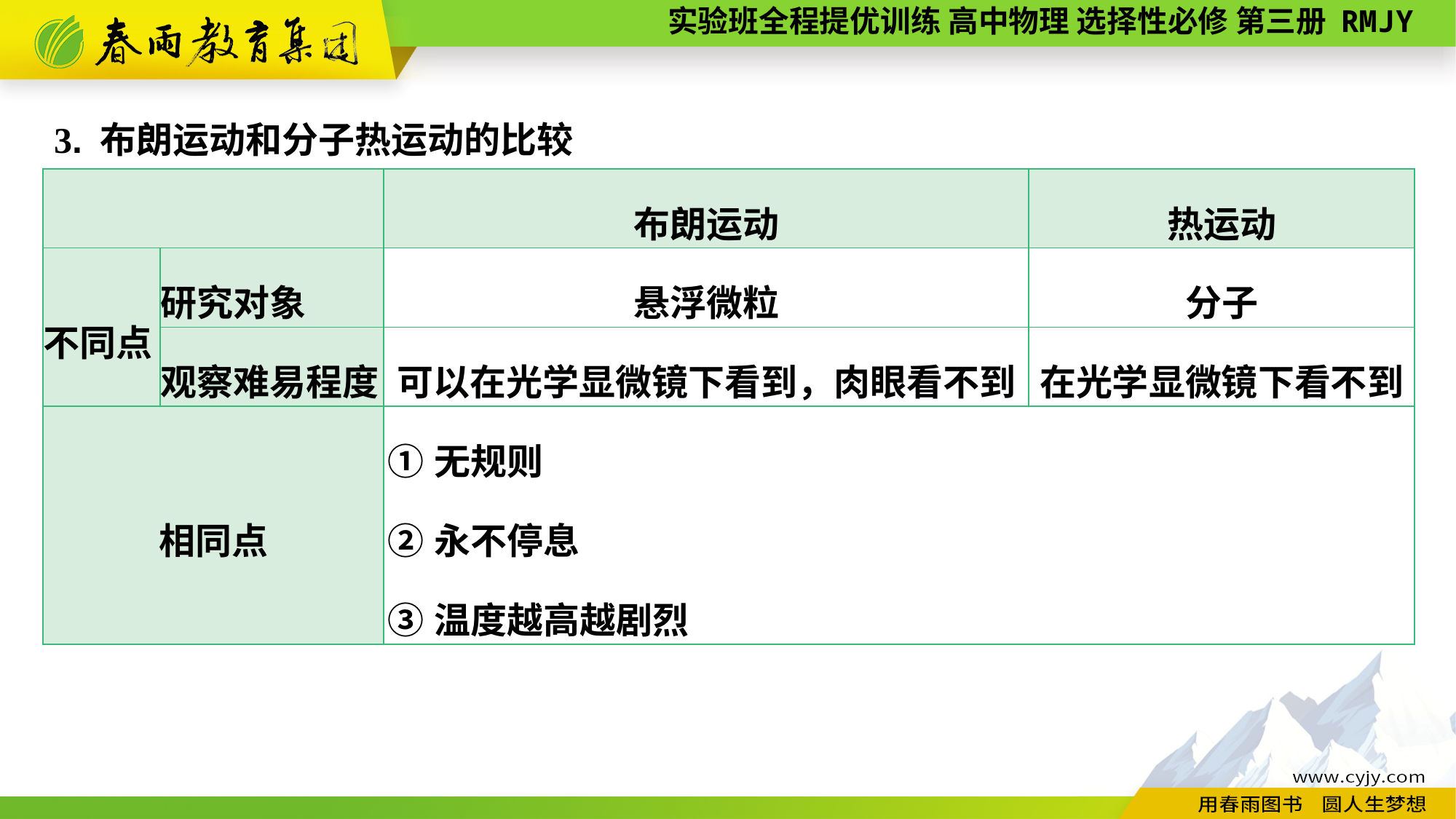

3. 布朗运动和分子热运动的比较
|  |  | 布朗运动 | 热运动 |
| --- | --- | --- | --- |
| 不同点 | 研究对象 | 悬浮微粒 | 分子 |
|  | 观察难易程度 | 可以在光学显微镜下看到，肉眼看不到 | 在光学显微镜下看不到 |
| 相同点 |  | ①无规则 ②永不停息 ③温度越高越剧烈 |  |